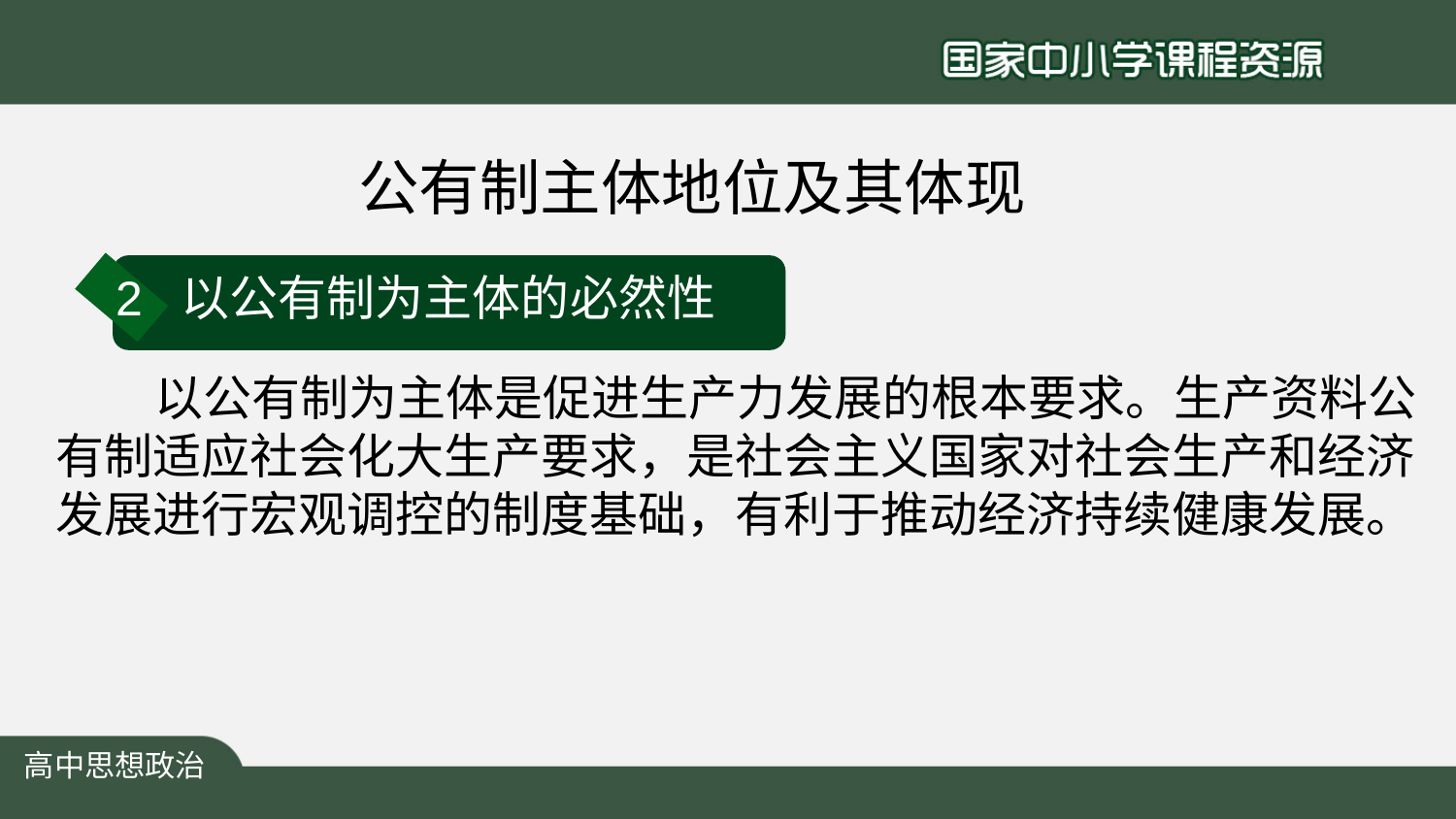

# 公有制主体地位及其体现

2  以公有制为主体的必然性

        以公有制为主体是促进生产力发展的根本要求。生产资料公有制适应社会化大生产要求，是社会主义国家对社会生产和经济发展进行宏观调控的制度基础，有利于推动经济持续健康发展。